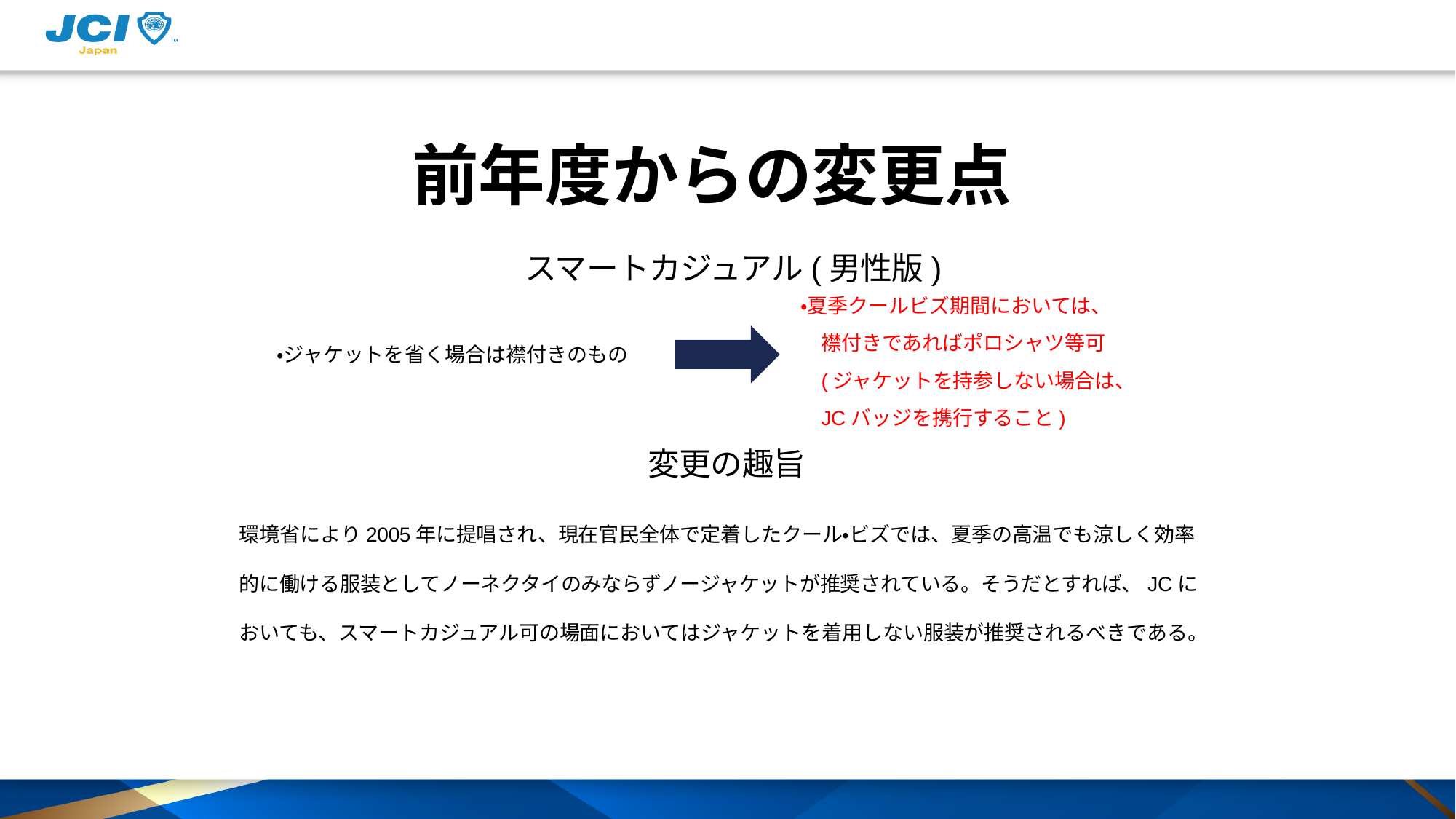

# 前年度からの変更点
スマートカジュアル(男性版)
・夏季クールビズ期間においては、
襟付きであればポロシャツ等可
(ジャケットを持参しない場合は、 JCバッジを携行すること)

・ジャケットを省く場合は襟付きのもの
変更の趣旨
環境省により2005年に提唱され、現在官民全体で定着したクール・ビズでは、夏季の高温でも涼しく効率
的に働ける服装としてノーネクタイのみならずノージャケットが推奨されている。そうだとすれば、JCに
おいても、スマートカジュアル可の場面においてはジャケットを着用しない服装が推奨されるべきである。
2